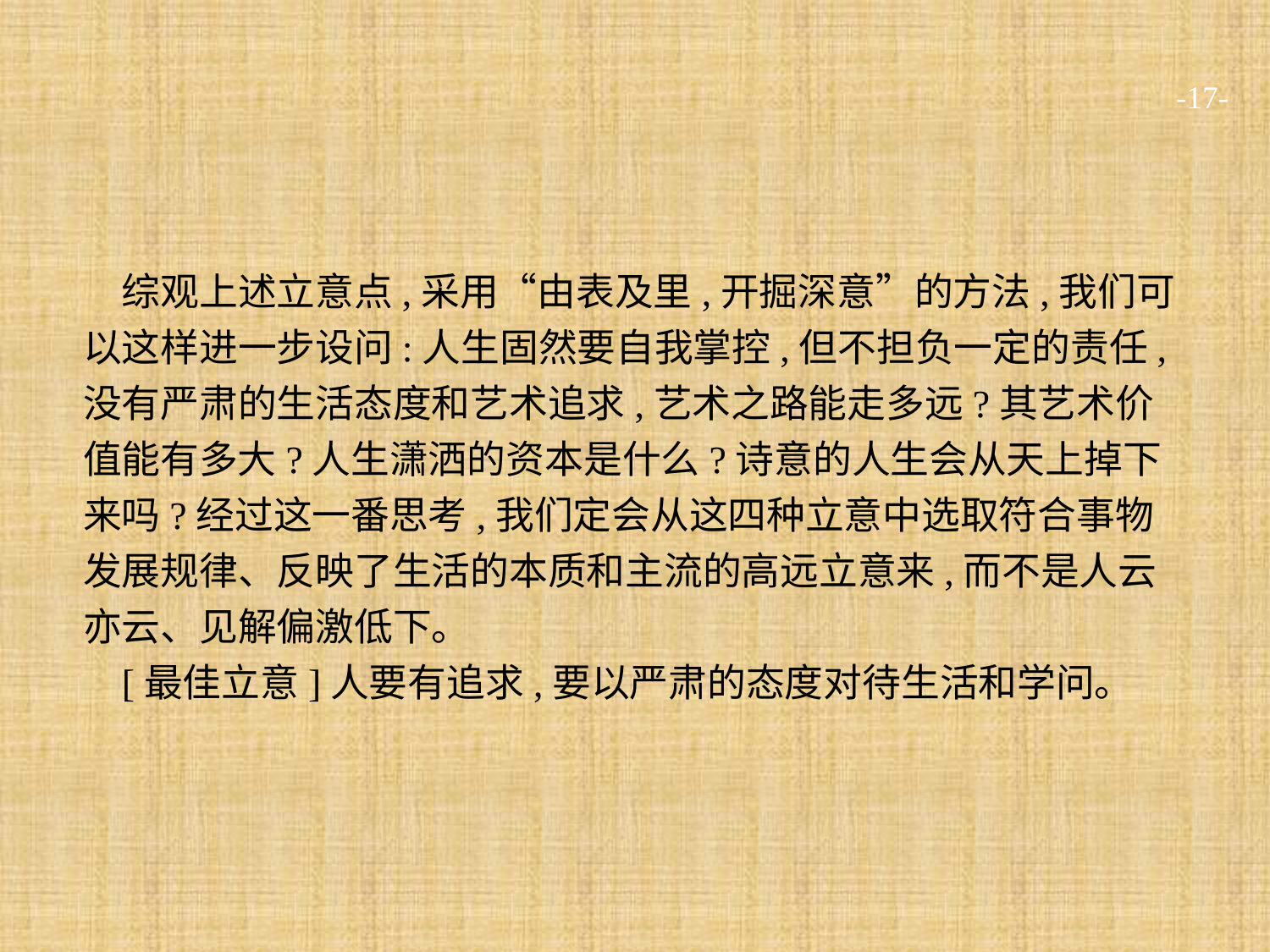

-17-
综观上述立意点,采用“由表及里,开掘深意”的方法,我们可以这样进一步设问:人生固然要自我掌控,但不担负一定的责任,没有严肃的生活态度和艺术追求,艺术之路能走多远?其艺术价值能有多大?人生潇洒的资本是什么?诗意的人生会从天上掉下来吗?经过这一番思考,我们定会从这四种立意中选取符合事物发展规律、反映了生活的本质和主流的高远立意来,而不是人云亦云、见解偏激低下。
[最佳立意]人要有追求,要以严肃的态度对待生活和学问。